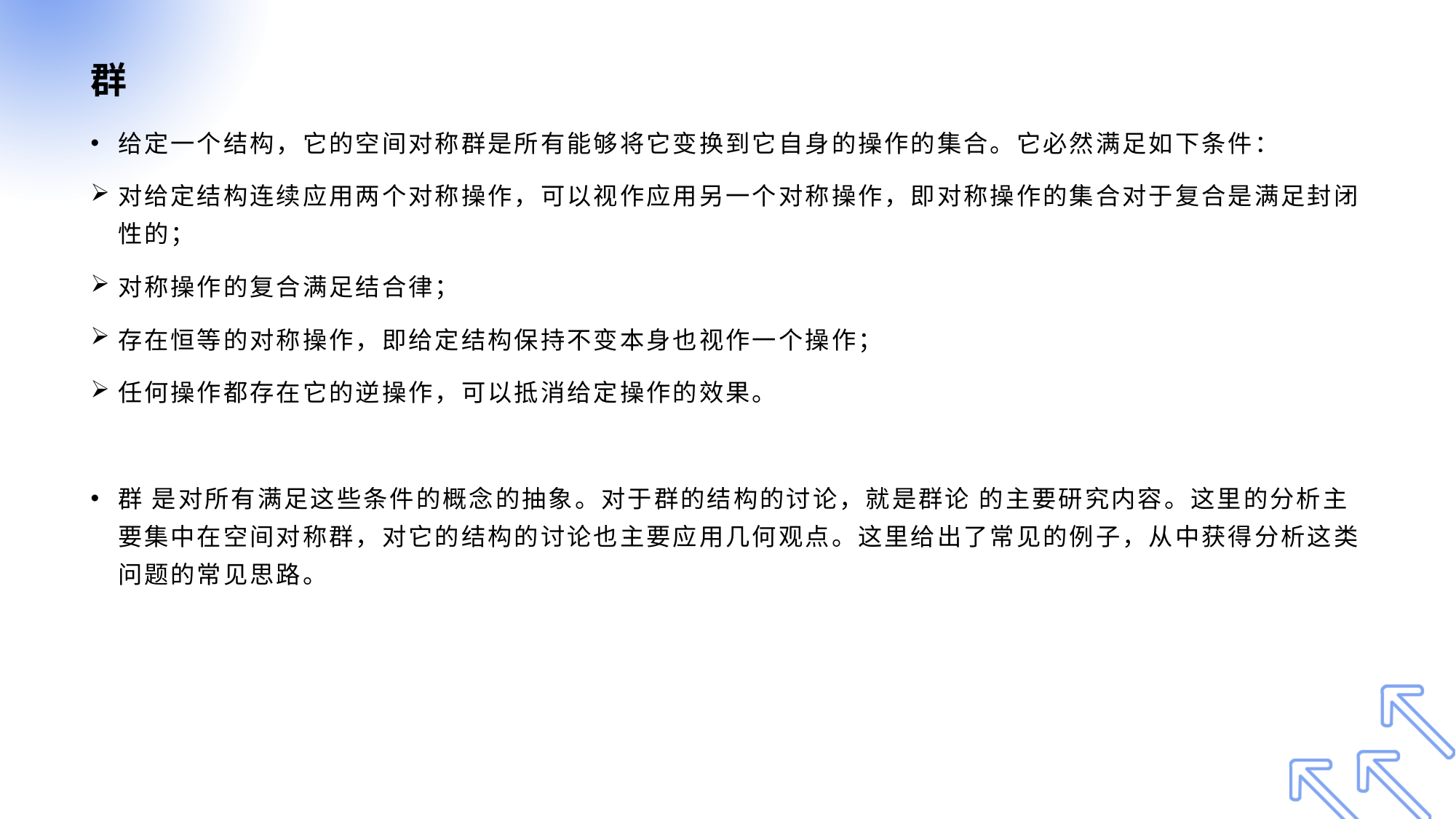

# 群
给定一个结构，它的空间对称群是所有能够将它变换到它自身的操作的集合。它必然满足如下条件：
对给定结构连续应用两个对称操作，可以视作应用另一个对称操作，即对称操作的集合对于复合是满足封闭性的；
对称操作的复合满足结合律；
存在恒等的对称操作，即给定结构保持不变本身也视作一个操作；
任何操作都存在它的逆操作，可以抵消给定操作的效果。

群 是对所有满足这些条件的概念的抽象。对于群的结构的讨论，就是群论 的主要研究内容。这里的分析主要集中在空间对称群，对它的结构的讨论也主要应用几何观点。这里给出了常见的例子，从中获得分析这类问题的常见思路。